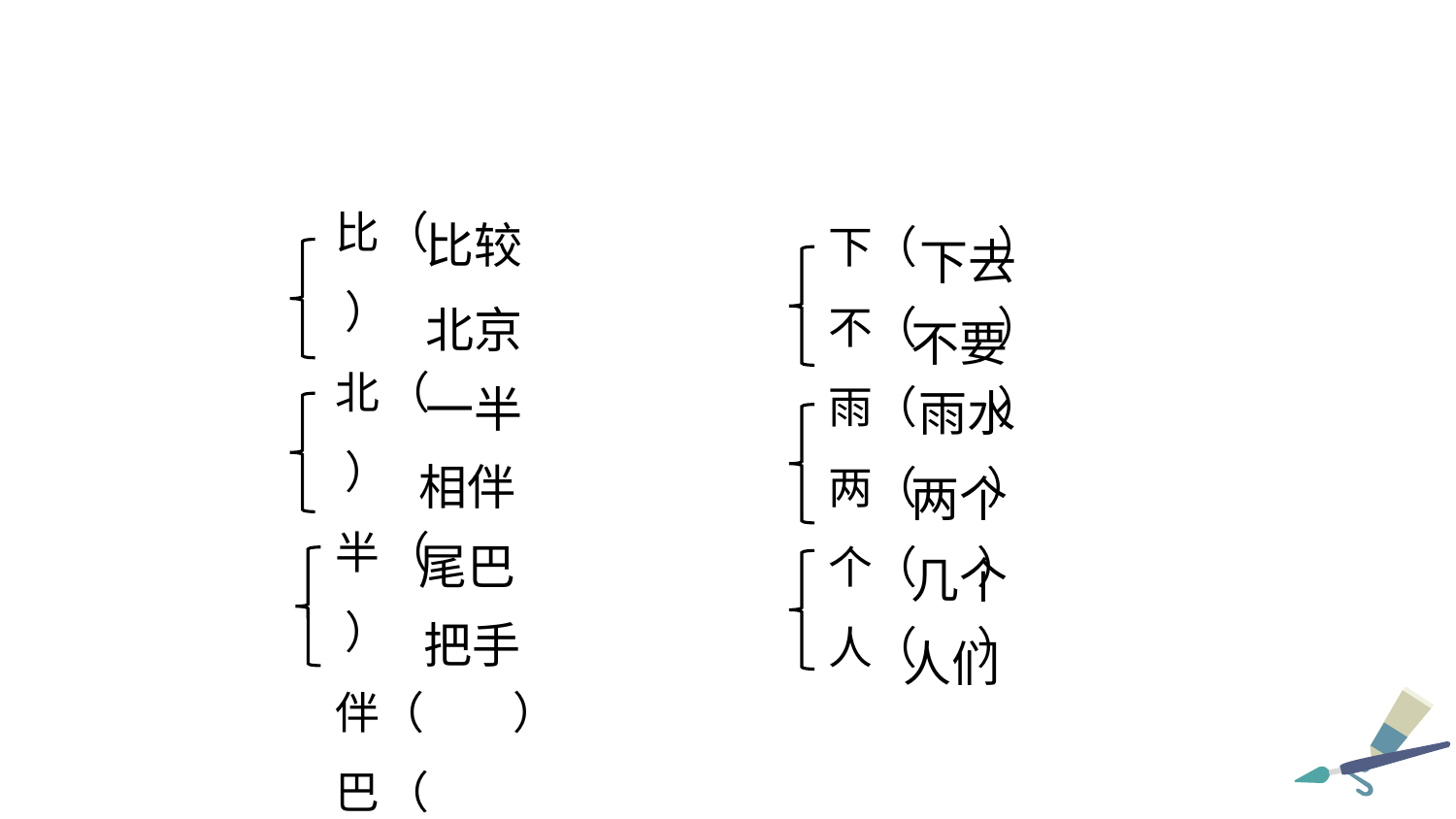

比（           ）
北（          ）
半（          ）
伴（         ）
巴（           ）把（          ）

下（        ）
不（        ）
雨（        ）
两（       ）
个（      ）
人（      ）
比较
下去

北京
不要
一半
雨水

相伴
两个
尾巴
几个

把手
人们